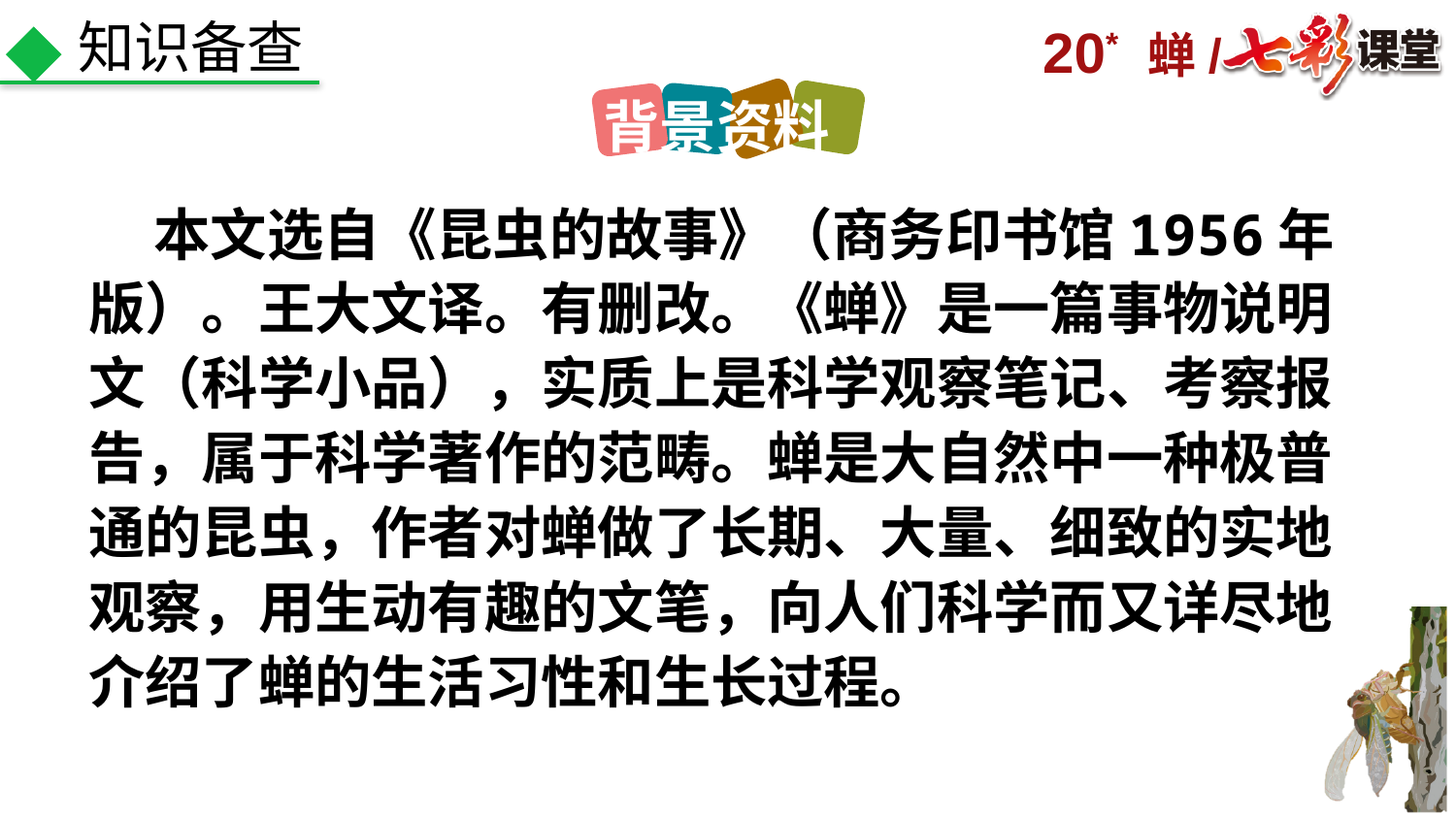

知识备查

背景资料

    本文选自《昆虫的故事》（商务印书馆1956年版）。王大文译。有删改。《蝉》是一篇事物说明文（科学小品），实质上是科学观察笔记、考察报告，属于科学著作的范畴。蝉是大自然中一种极普通的昆虫，作者对蝉做了长期、大量、细致的实地观察，用生动有趣的文笔，向人们科学而又详尽地介绍了蝉的生活习性和生长过程。